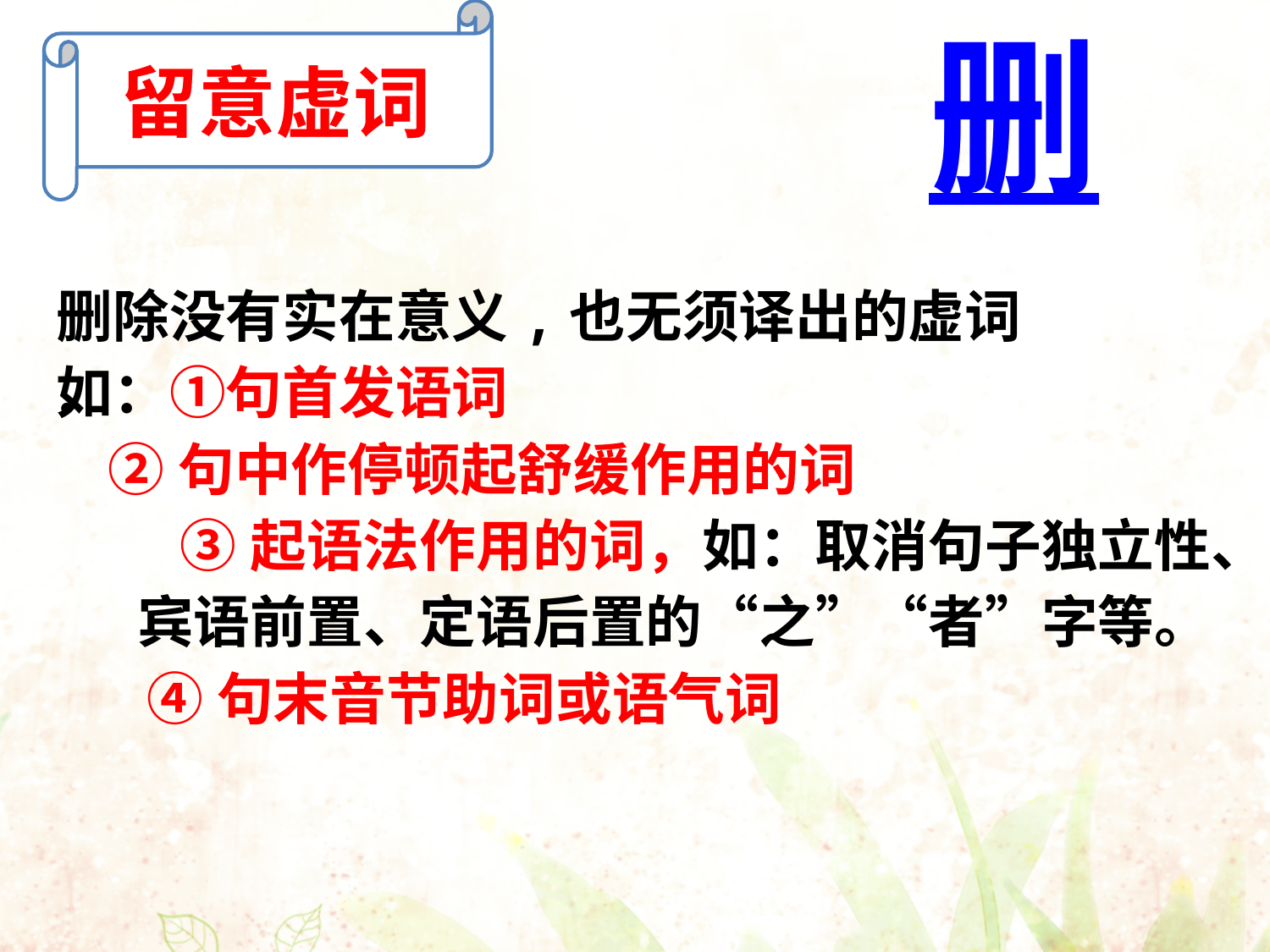

留意虚词
删
删除没有实在意义,也无须译出的虚词
如：①句首发语词
    ②句中作停顿起舒缓作用的词
      ③起语法作用的词，如：取消句子独立性、  宾语前置、定语后置的“之”“者”字等。
       ④句末音节助词或语气词
•